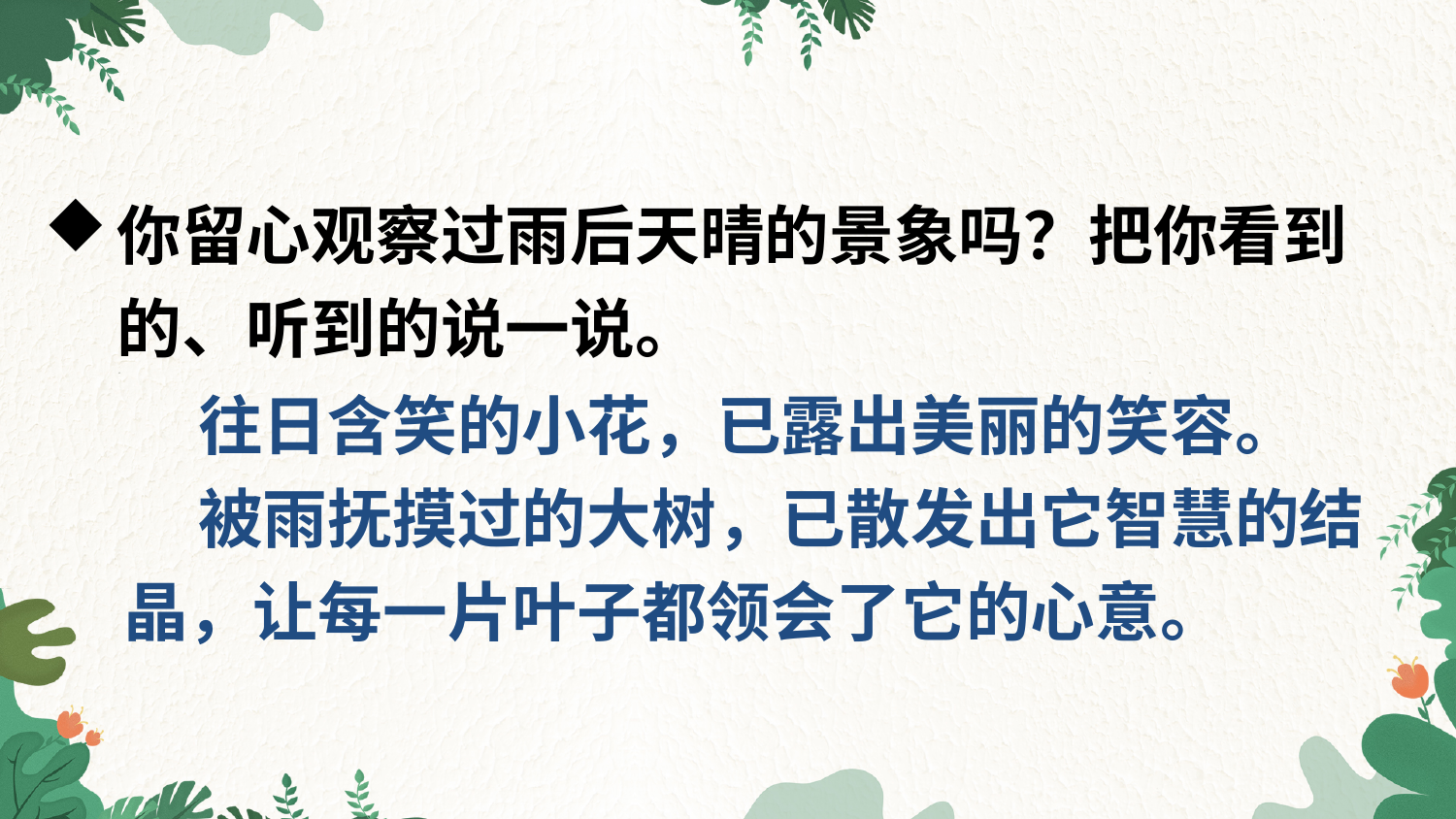

你留心观察过雨后天晴的景象吗？把你看到的、听到的说一说。
    往日含笑的小花，已露出美丽的笑容。
    被雨抚摸过的大树，已散发出它智慧的结晶，让每一片叶子都领会了它的心意。